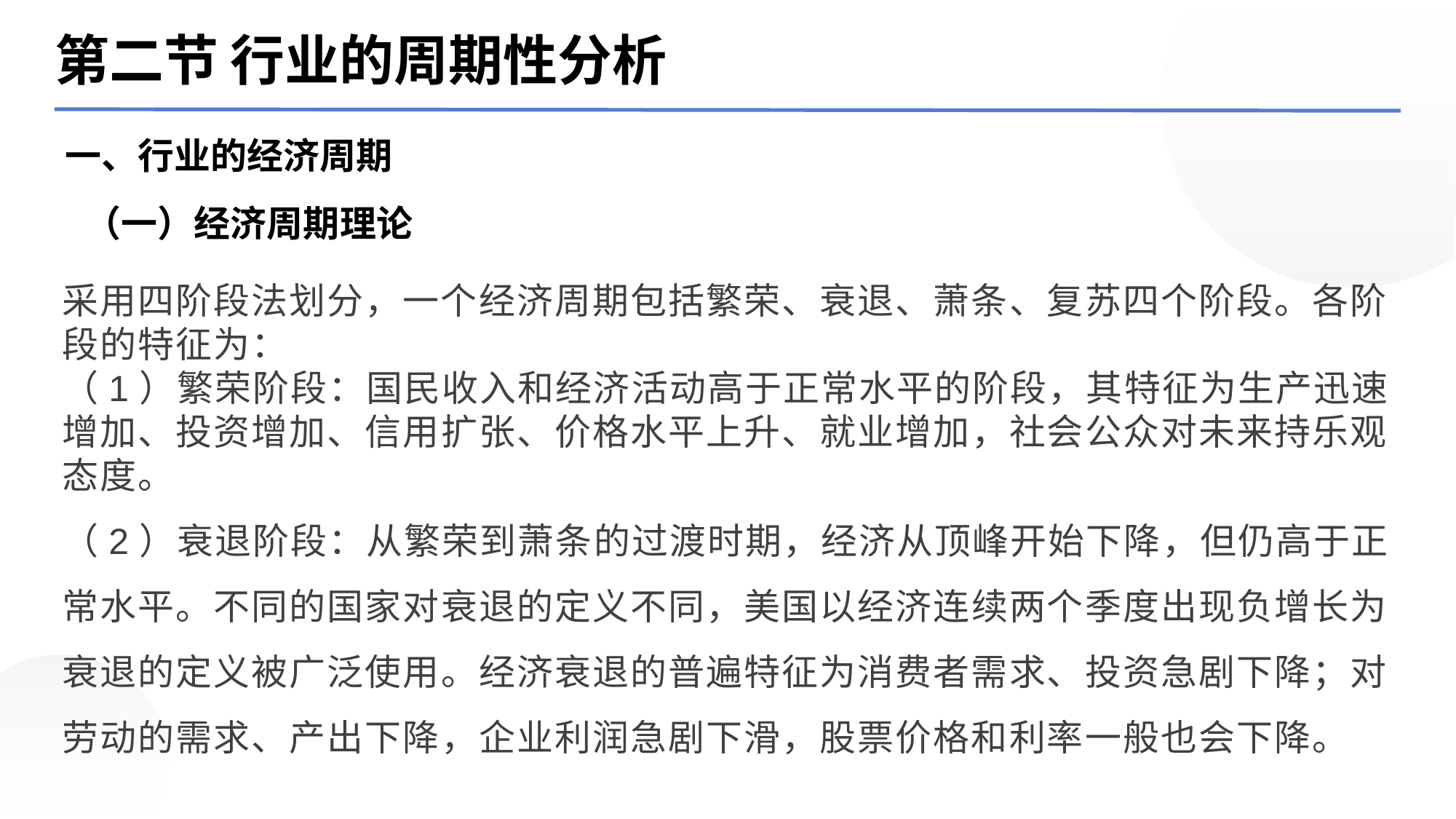

第二节 行业的周期性分析
一、行业的经济周期
（一）经济周期理论

采用四阶段法划分，一个经济周期包括繁荣、衰退、萧条、复苏四个阶段。各阶段的特征为：
（1）繁荣阶段：国民收入和经济活动高于正常水平的阶段，其特征为生产迅速增加、投资增加、信用扩张、价格水平上升、就业增加，社会公众对未来持乐观态度。
（2）衰退阶段：从繁荣到萧条的过渡时期，经济从顶峰开始下降，但仍高于正常水平。不同的国家对衰退的定义不同，美国以经济连续两个季度出现负增长为衰退的定义被广泛使用。经济衰退的普遍特征为消费者需求、投资急剧下降；对劳动的需求、产出下降，企业利润急剧下滑，股票价格和利率一般也会下降。